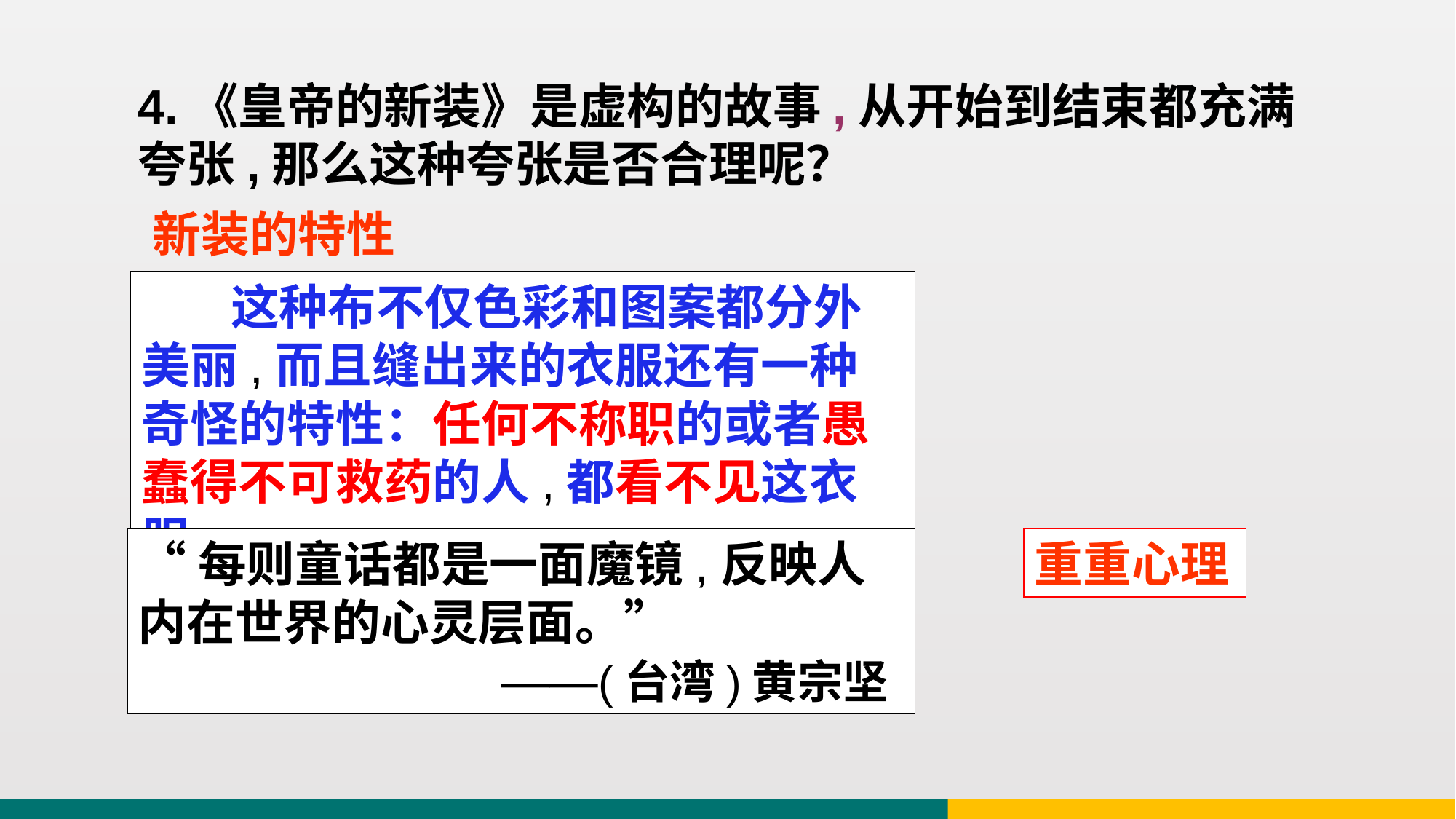

4.《皇帝的新装》是虚构的故事,从开始到结束都充满夸张,那么这种夸张是否合理呢？
新装的特性
       这种布不仅色彩和图案都分外美丽,而且缝出来的衣服还有一种奇怪的特性：任何不称职的或者愚蠢得不可救药的人,都看不见这衣服。
“每则童话都是一面魔镜,反映人内在世界的心灵层面。”
                           ——(台湾)黄宗坚
重重心理